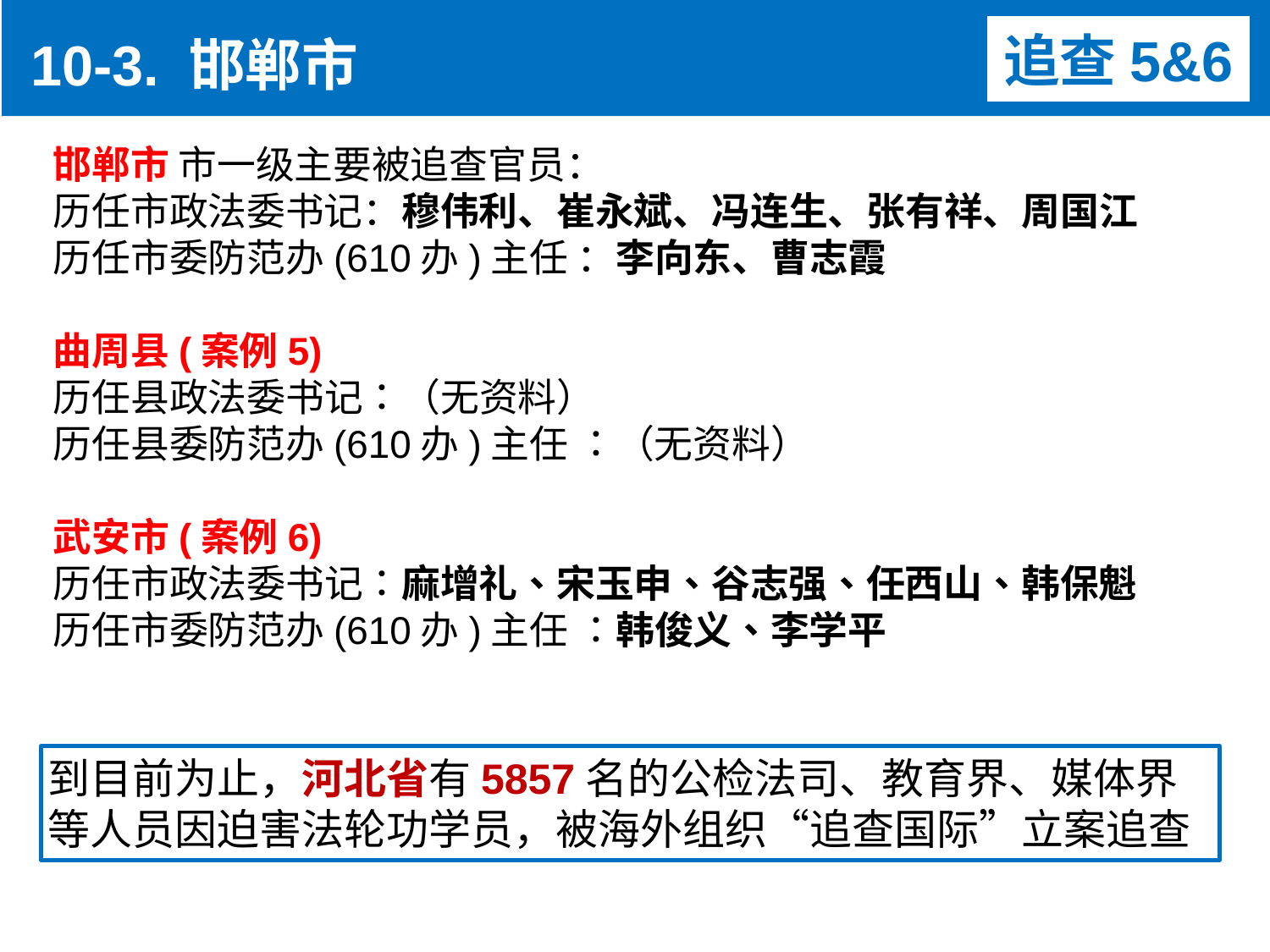

10-3. 邯郸市
追查5&6

邯郸市 市一级主要被追查官员：
历任市政法委书记：穆伟利、崔永斌、冯连生、张有祥、周国江
历任市委防范办(610办)主任 ：李向东、曹志霞
曲周县(案例5)
历任县政法委书记：（无资料）
历任县委防范办(610办)主任 ：（无资料）

武安市(案例6)
历任市政法委书记：麻增礼、宋玉申、谷志强、任西山、韩保魁
历任市委防范办(610办)主任 ：韩俊义、李学平
到目前为止，河北省有5857名的公检法司、教育界、媒体界等人员因迫害法轮功学员，被海外组织“追查国际”立案追查